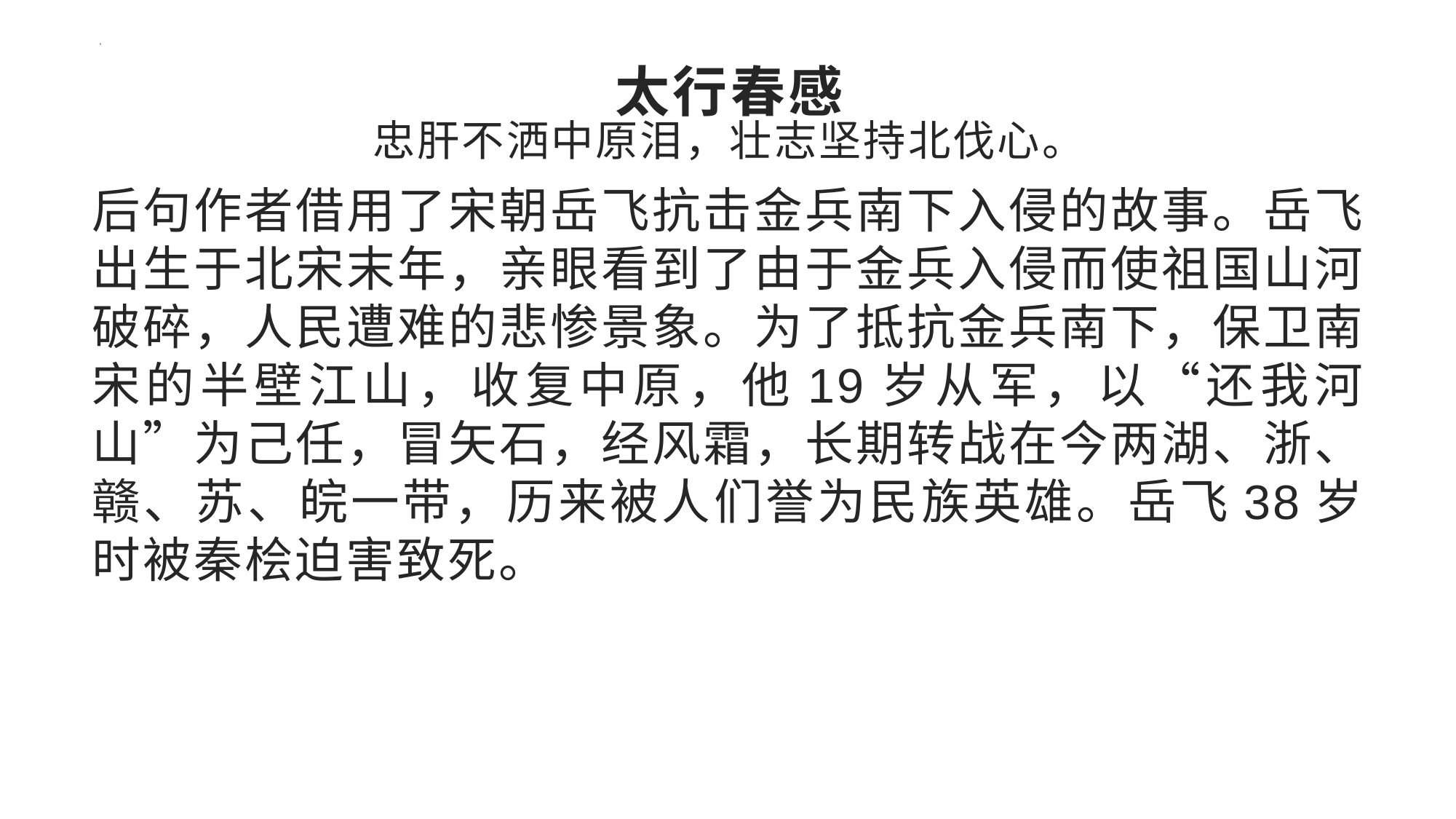

# 太行春感
忠肝不洒中原泪，壮志坚持北伐心。
后句作者借用了宋朝岳飞抗击金兵南下入侵的故事。岳飞出生于北宋末年，亲眼看到了由于金兵入侵而使祖国山河破碎，人民遭难的悲惨景象。为了抵抗金兵南下，保卫南宋的半壁江山，收复中原，他19岁从军，以“还我河山”为己任，冒矢石，经风霜，长期转战在今两湖、浙、赣、苏、皖一带，历来被人们誉为民族英雄。岳飞38岁时被秦桧迫害致死。